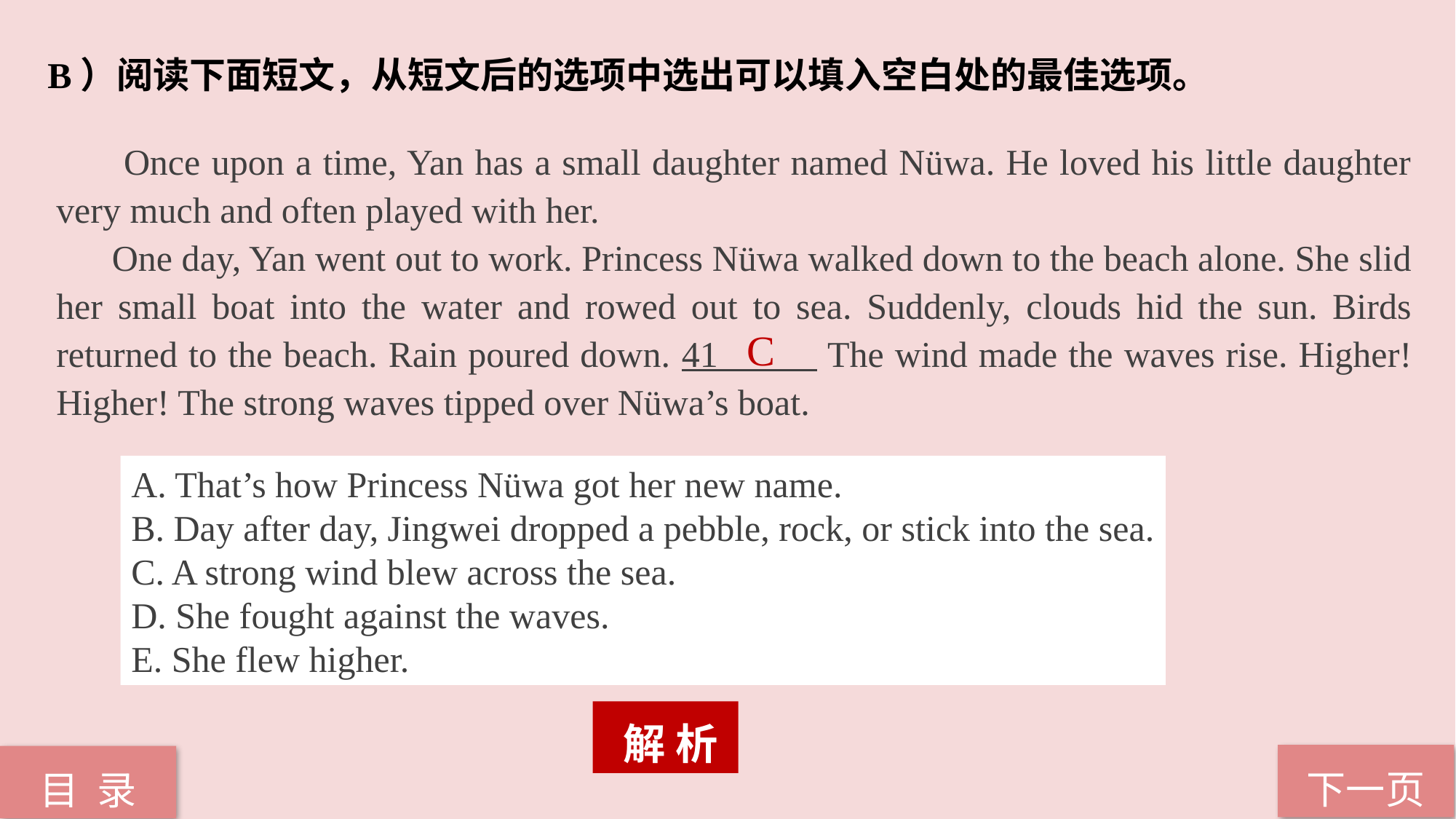

B）阅读下面短文，从短文后的选项中选出可以填入空白处的最佳选项。
      Once upon a time, Yan has a small daughter named Nüwa. He loved his little daughter very much and often played with her.
      One day, Yan went out to work. Princess Nüwa walked down to the beach alone. She slid her small boat into the water and rowed out to sea. Suddenly, clouds hid the sun. Birds returned to the beach. Rain poured down. 41          The wind made the waves rise. Higher! Higher! The strong waves tipped over Nüwa’s boat.
C
A. That’s how Princess Nüwa got her new name.
B. Day after day, Jingwei dropped a pebble, rock, or stick into the sea.
C. A strong wind blew across the sea.
D. She fought against the waves.
E. She flew higher.
 解 析